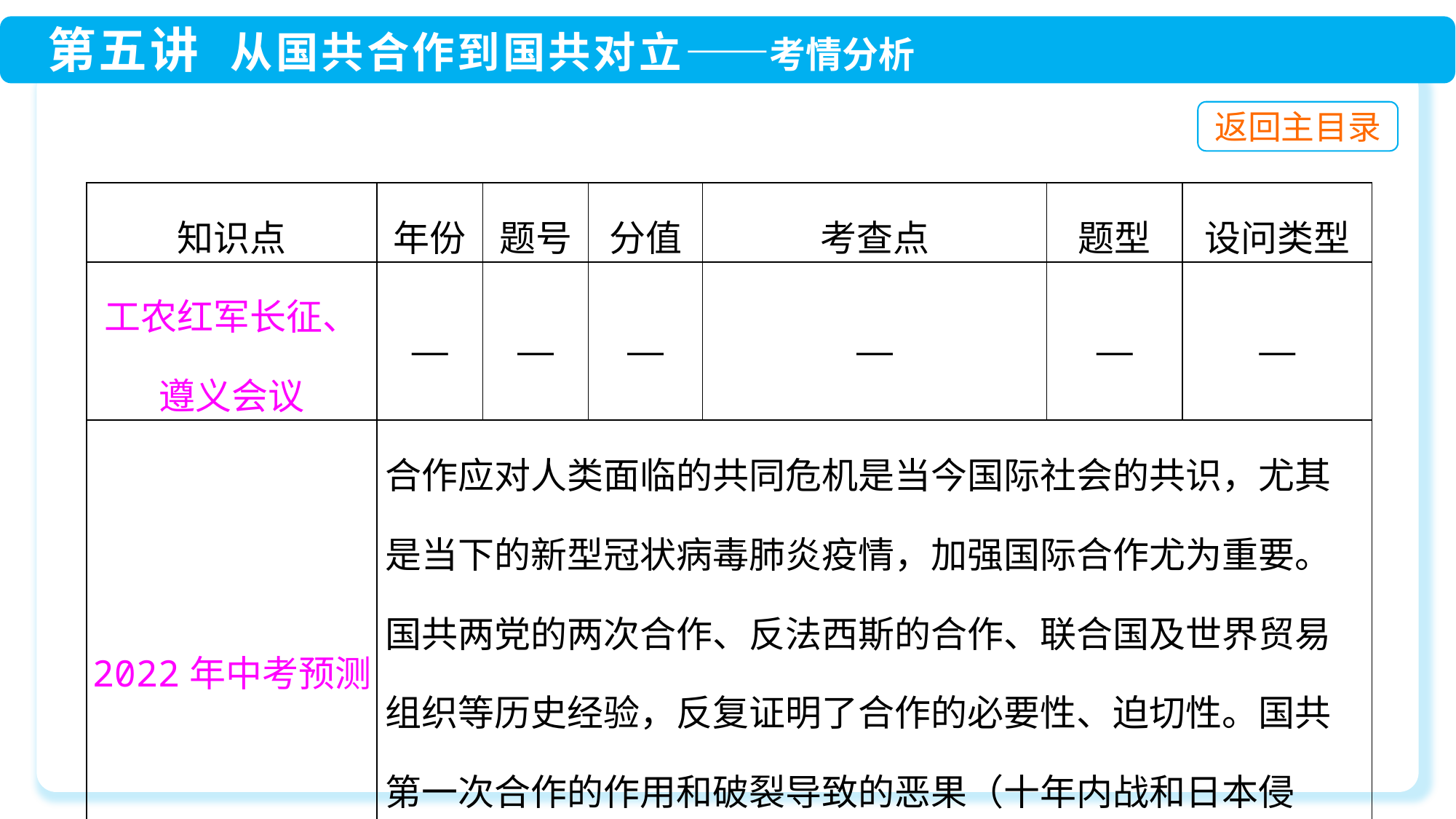

| 知识点 | 年份 | 题号 | 分值 | 考查点 | 题型 | 设问类型 |
| --- | --- | --- | --- | --- | --- | --- |
| 工农红军长征、遵义会议 | — | — | — | — | — | — |
| 2022年中考预测 | 合作应对人类面临的共同危机是当今国际社会的共识，尤其是当下的新型冠状病毒肺炎疫情，加强国际合作尤为重要。国共两党的两次合作、反法西斯的合作、联合国及世界贸易组织等历史经验，反复证明了合作的必要性、迫切性。国共第一次合作的作用和破裂导致的恶果（十年内战和日本侵华）是重点复习内容 |  |  |  |  |  |